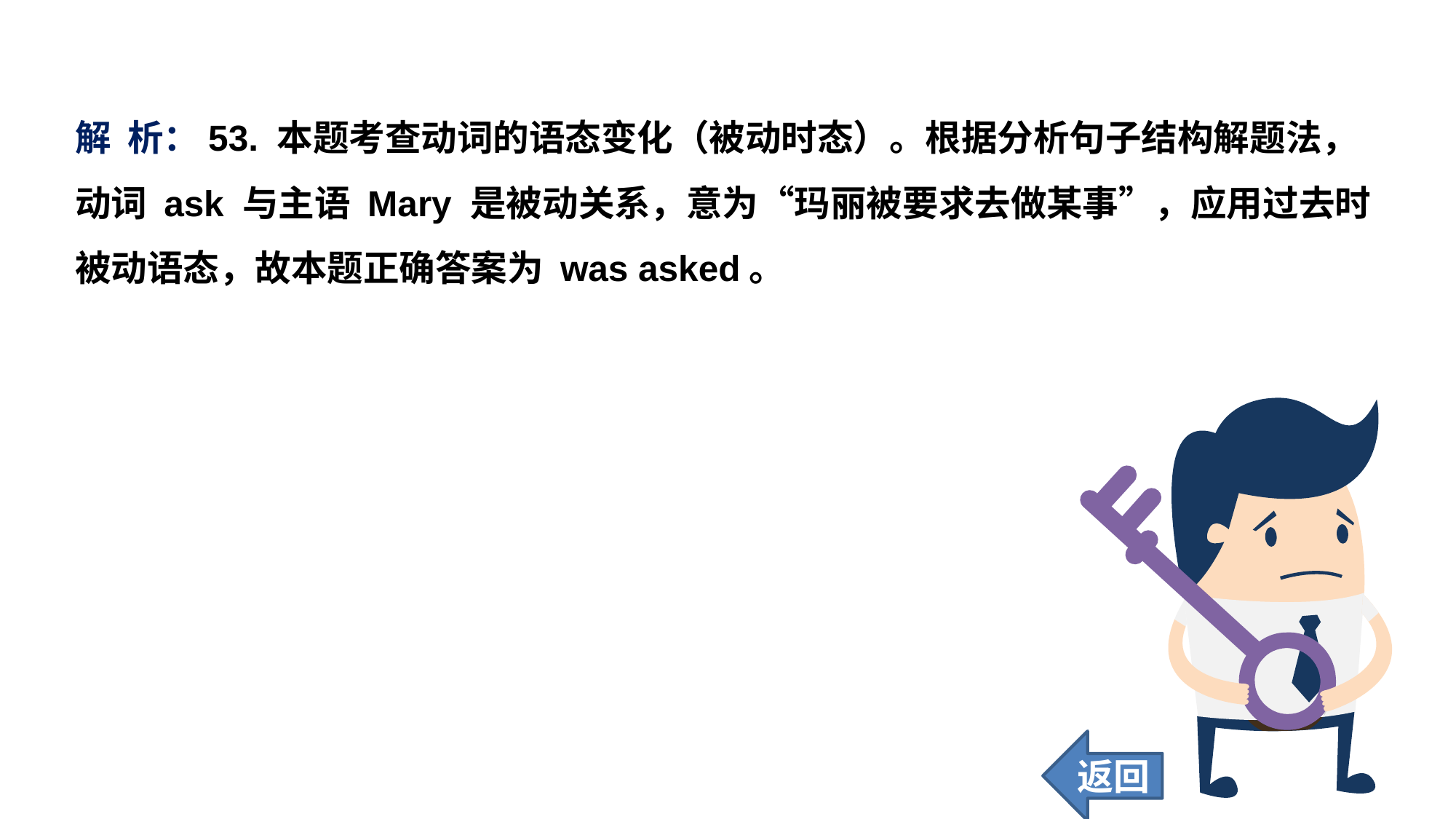

解  析：53. 本题考查动词的语态变化（被动时态）。根据分析句子结构解题法，动词 ask 与主语 Mary 是被动关系，意为“玛丽被要求去做某事”，应用过去时被动语态，故本题正确答案为 was asked。

返回
228